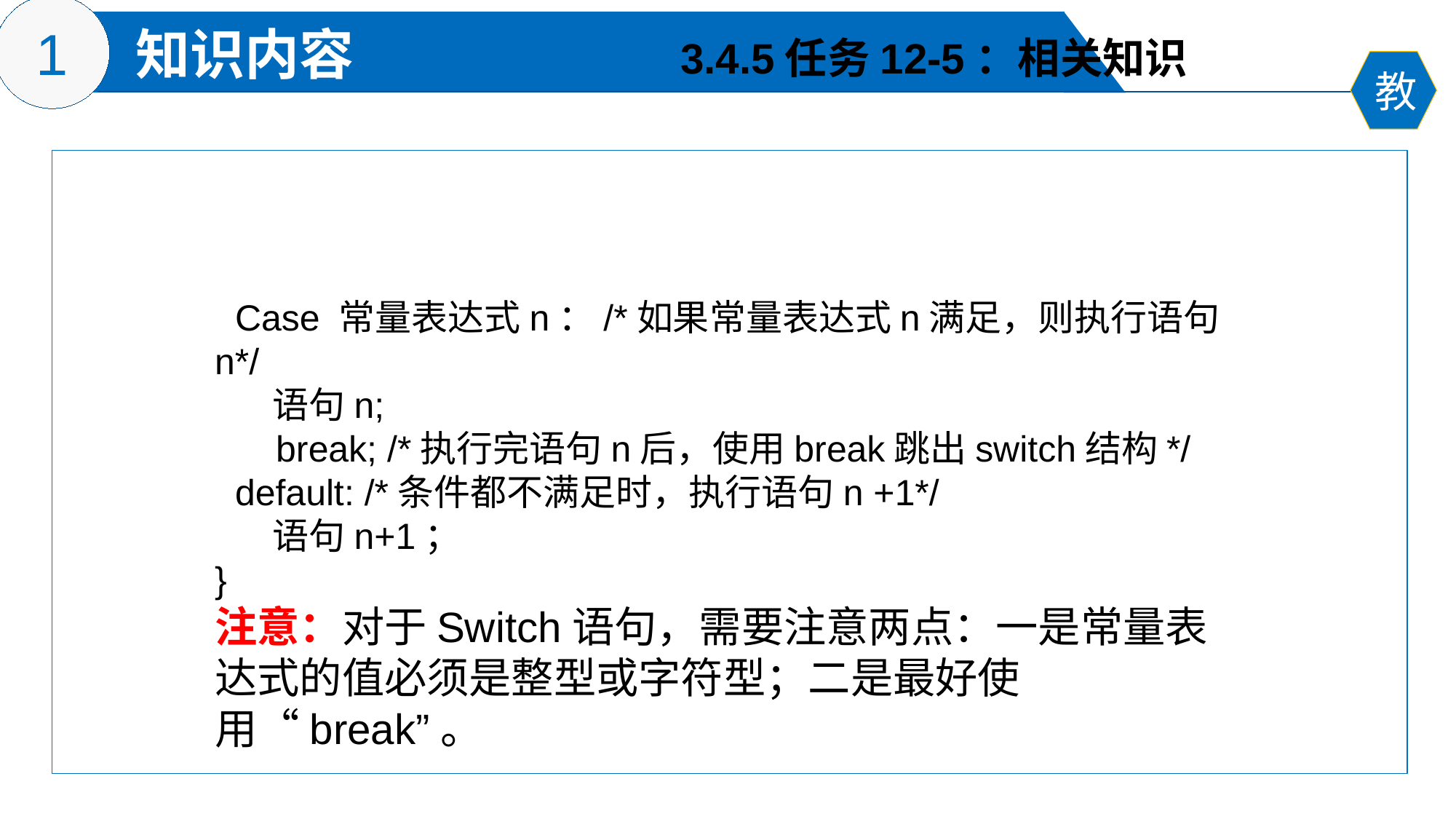

3.4.5任务12-5：相关知识

  Case 常量表达式n：/*如果常量表达式n满足，则执行语句n*/
      语句n;
      break; /*执行完语句n后，使用break跳出switch结构*/
  default: /*条件都不满足时，执行语句n +1*/
      语句n+1；
}
注意：对于Switch语句，需要注意两点：一是常量表达式的值必须是整型或字符型；二是最好使用“break”。